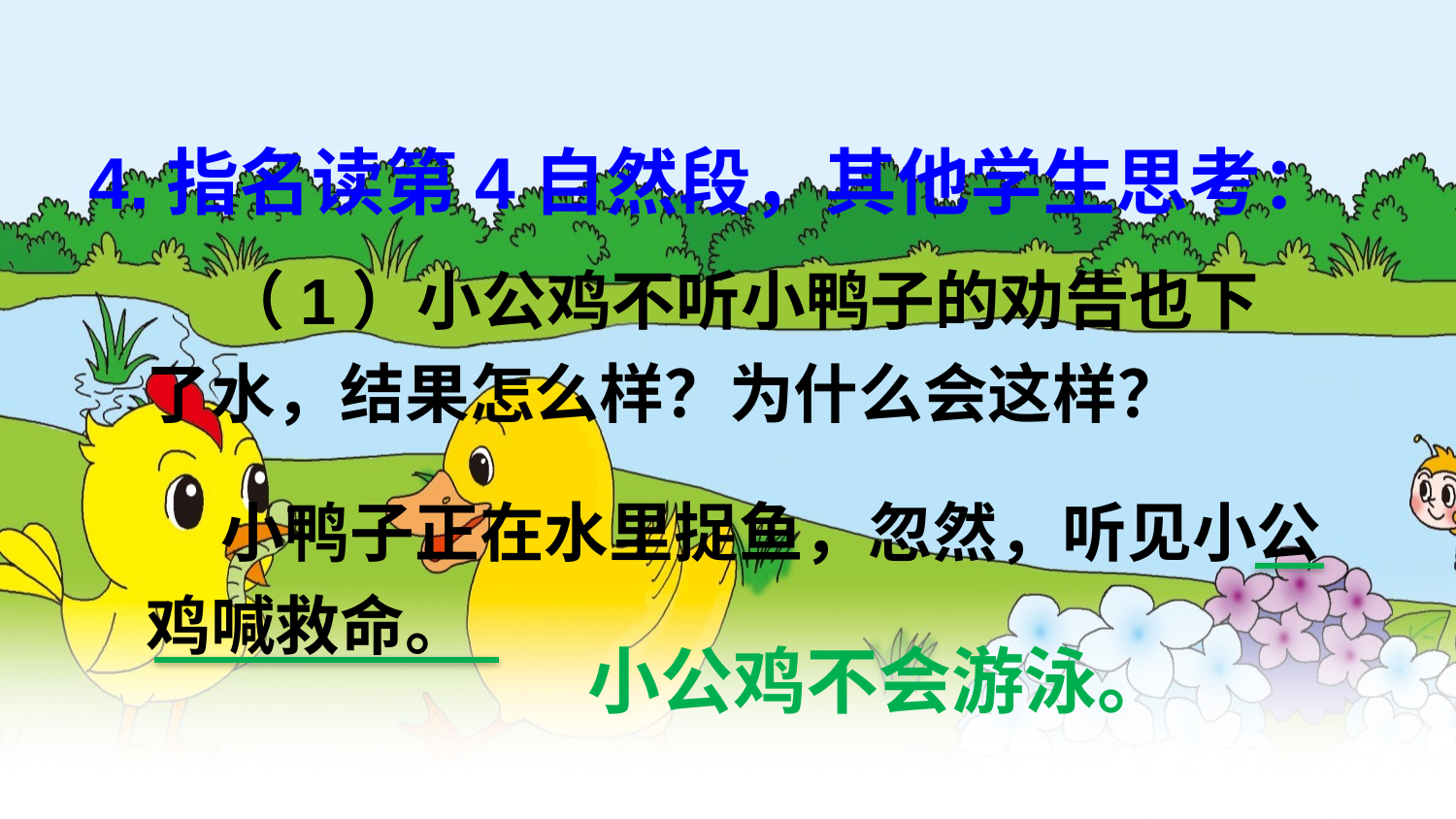

4.指名读第4自然段，其他学生思考：
    （1）小公鸡不听小鸭子的劝告也下了水，结果怎么样？为什么会这样？
    小鸭子正在水里捉鱼，忽然，听见小公鸡喊救命。
小公鸡不会游泳。